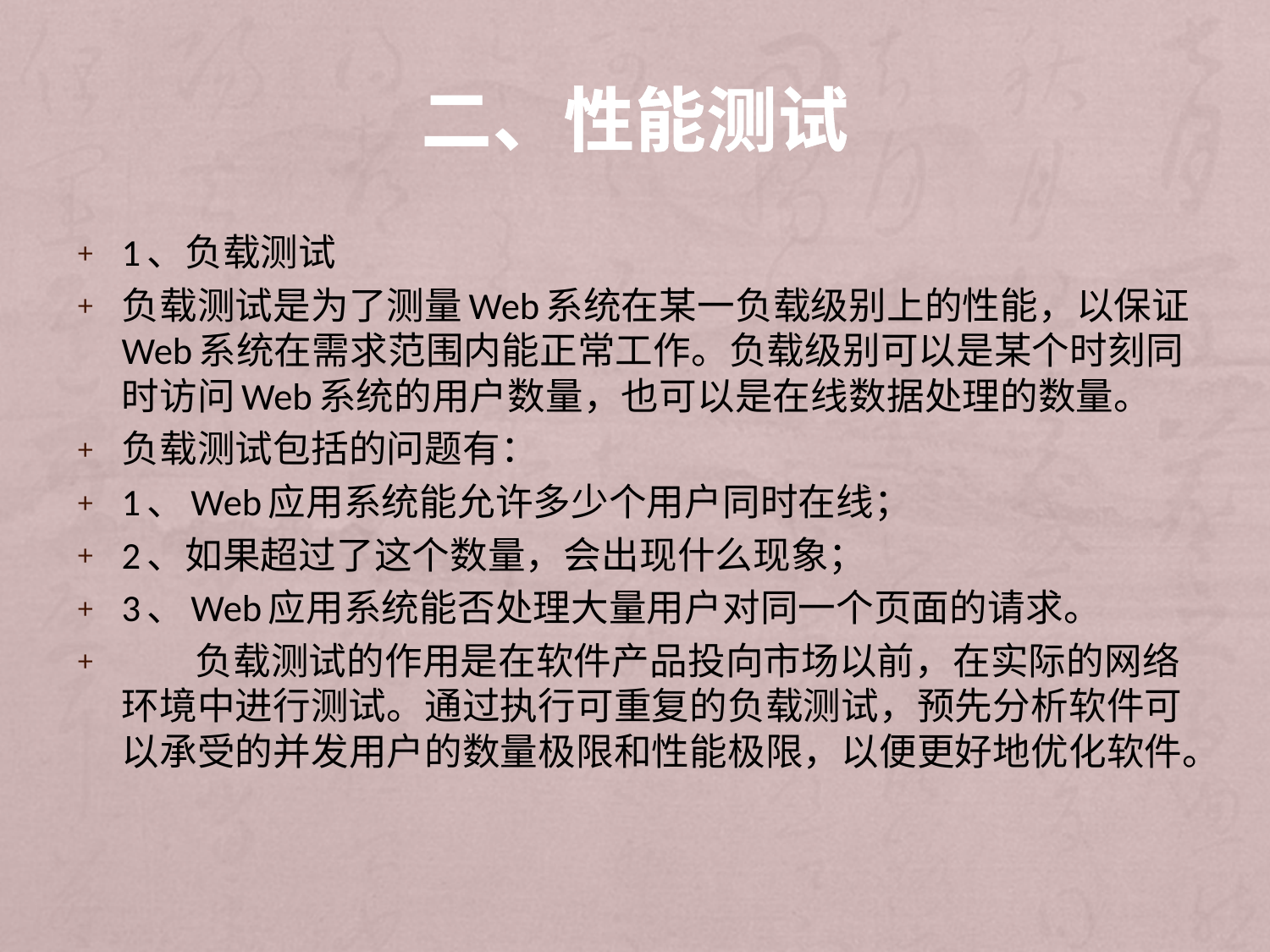

# 二、性能测试
1、负载测试
负载测试是为了测量Web系统在某一负载级别上的性能，以保证Web系统在需求范围内能正常工作。负载级别可以是某个时刻同时访问Web系统的用户数量，也可以是在线数据处理的数量。
负载测试包括的问题有：
1、Web应用系统能允许多少个用户同时在线；
2、如果超过了这个数量，会出现什么现象；
3、Web应用系统能否处理大量用户对同一个页面的请求。
        负载测试的作用是在软件产品投向市场以前，在实际的网络环境中进行测试。通过执行可重复的负载测试，预先分析软件可以承受的并发用户的数量极限和性能极限，以便更好地优化软件。